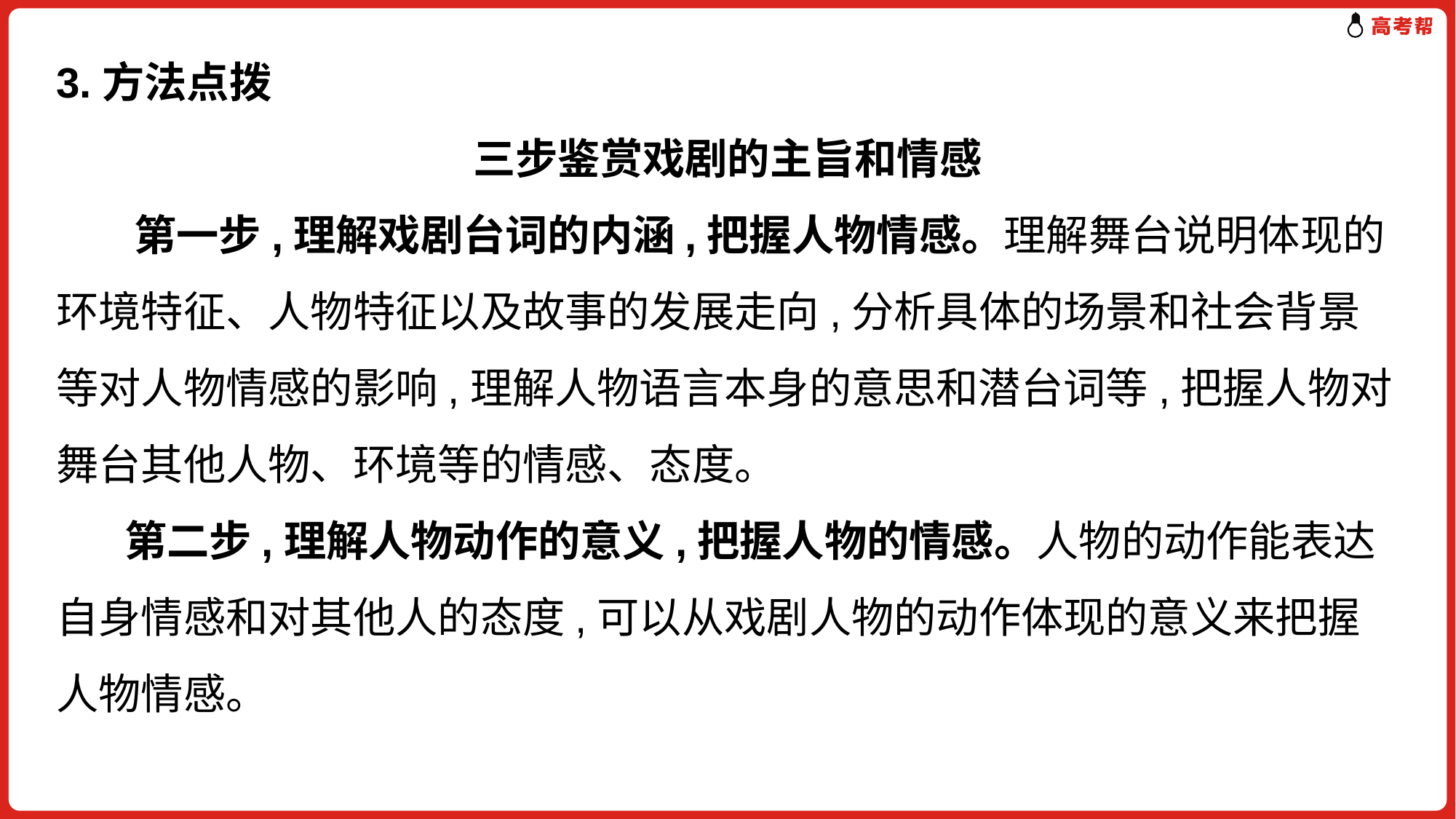

3.方法点拨
三步鉴赏戏剧的主旨和情感
       第一步,理解戏剧台词的内涵,把握人物情感。理解舞台说明体现的环境特征、人物特征以及故事的发展走向,分析具体的场景和社会背景等对人物情感的影响,理解人物语言本身的意思和潜台词等,把握人物对舞台其他人物、环境等的情感、态度。
      第二步,理解人物动作的意义,把握人物的情感。人物的动作能表达自身情感和对其他人的态度,可以从戏剧人物的动作体现的意义来把握人物情感。